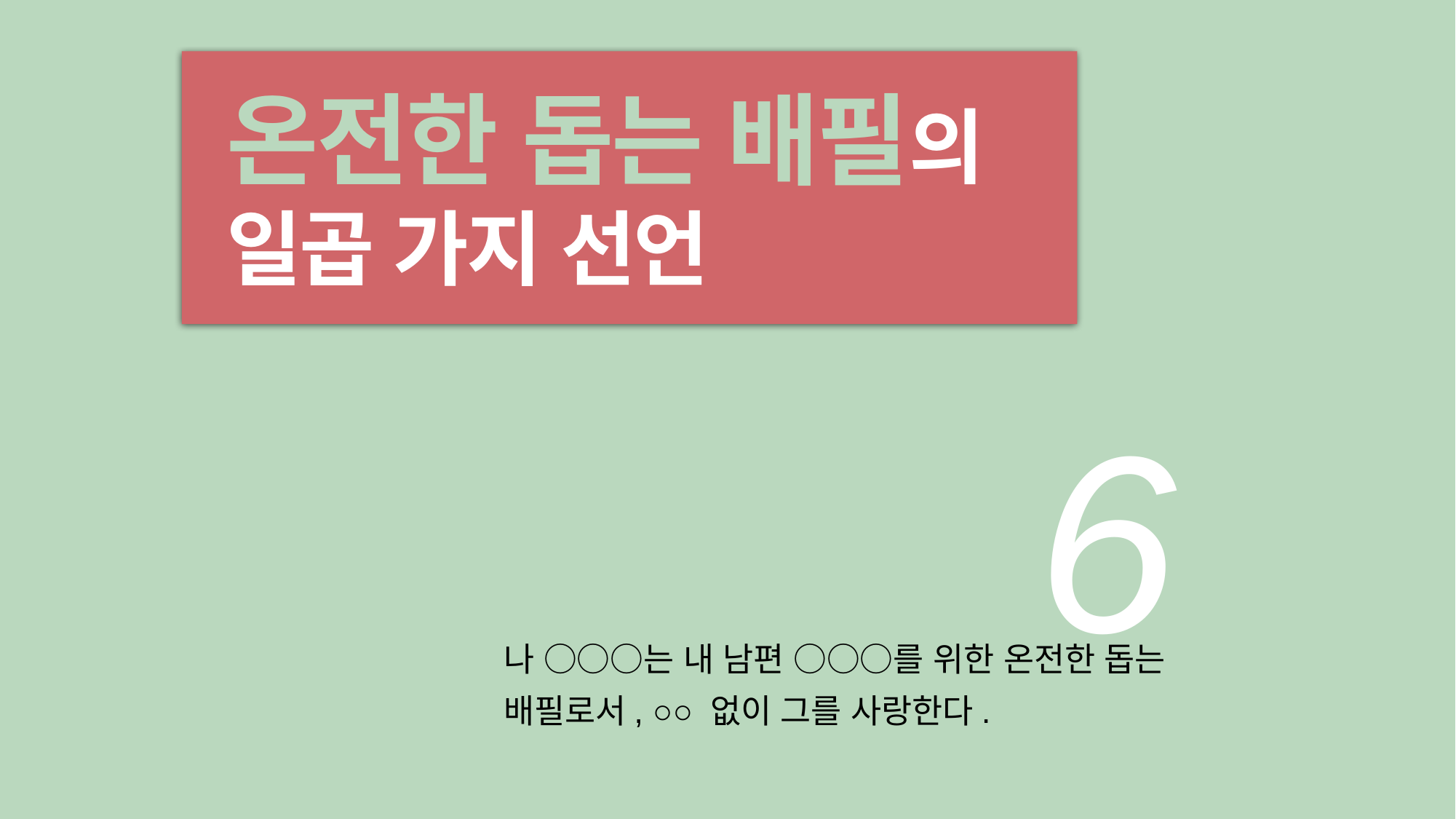

온전한 돕는 배필의 일곱 가지 선언

6
나 ○○○는 내 남편 ○○○를 위한 온전한 돕는
배필로서, ○○ 없이 그를 사랑한다.